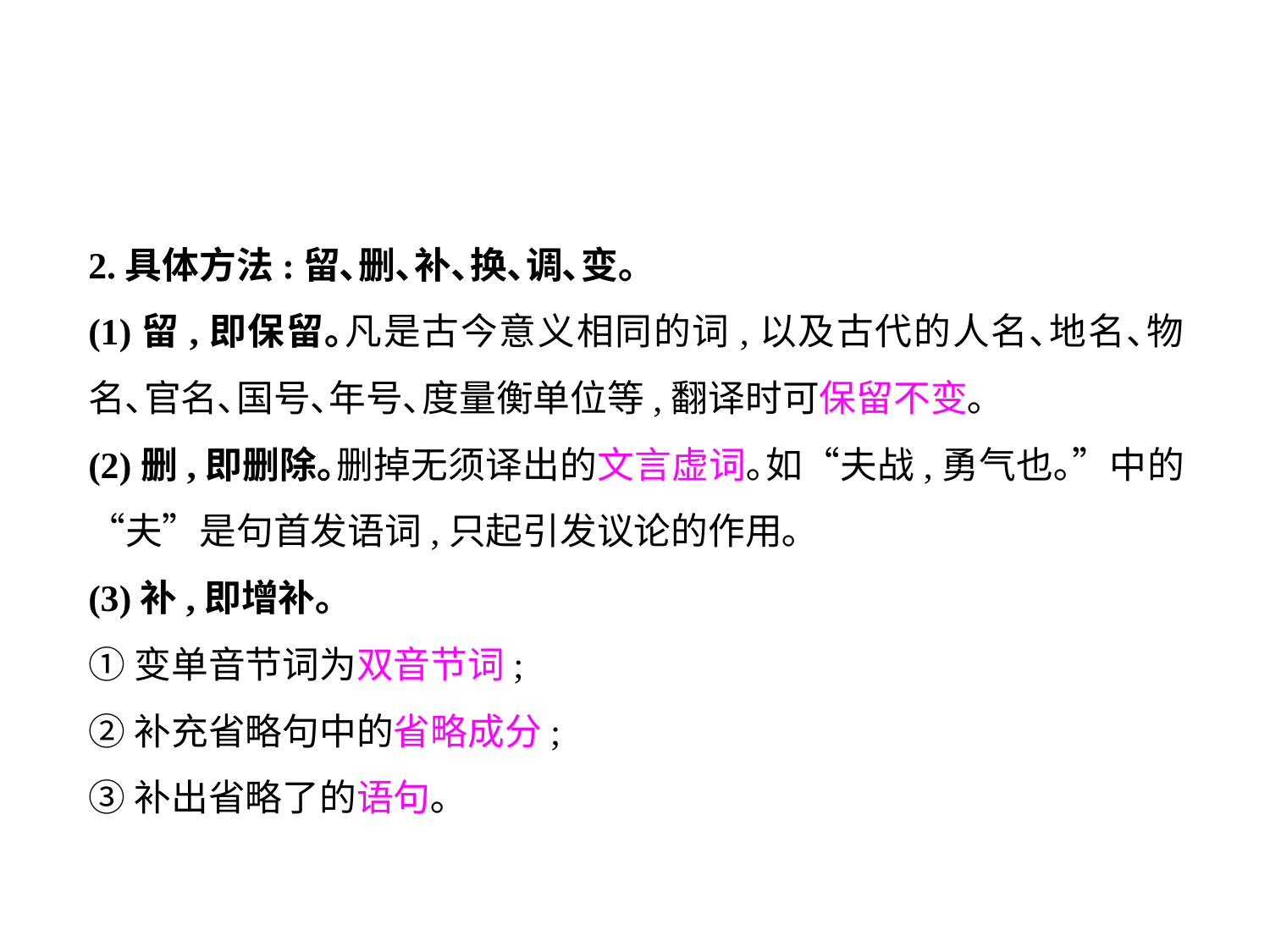

2.具体方法:留､删､补､换､调､变｡
(1)留,即保留｡凡是古今意义相同的词,以及古代的人名､地名､物名､官名､国号､年号､度量衡单位等,翻译时可保留不变｡
(2)删,即删除｡删掉无须译出的文言虚词｡如“夫战,勇气也｡”中的“夫”是句首发语词,只起引发议论的作用｡
(3)补,即增补｡
①变单音节词为双音节词;
②补充省略句中的省略成分;
③补出省略了的语句｡